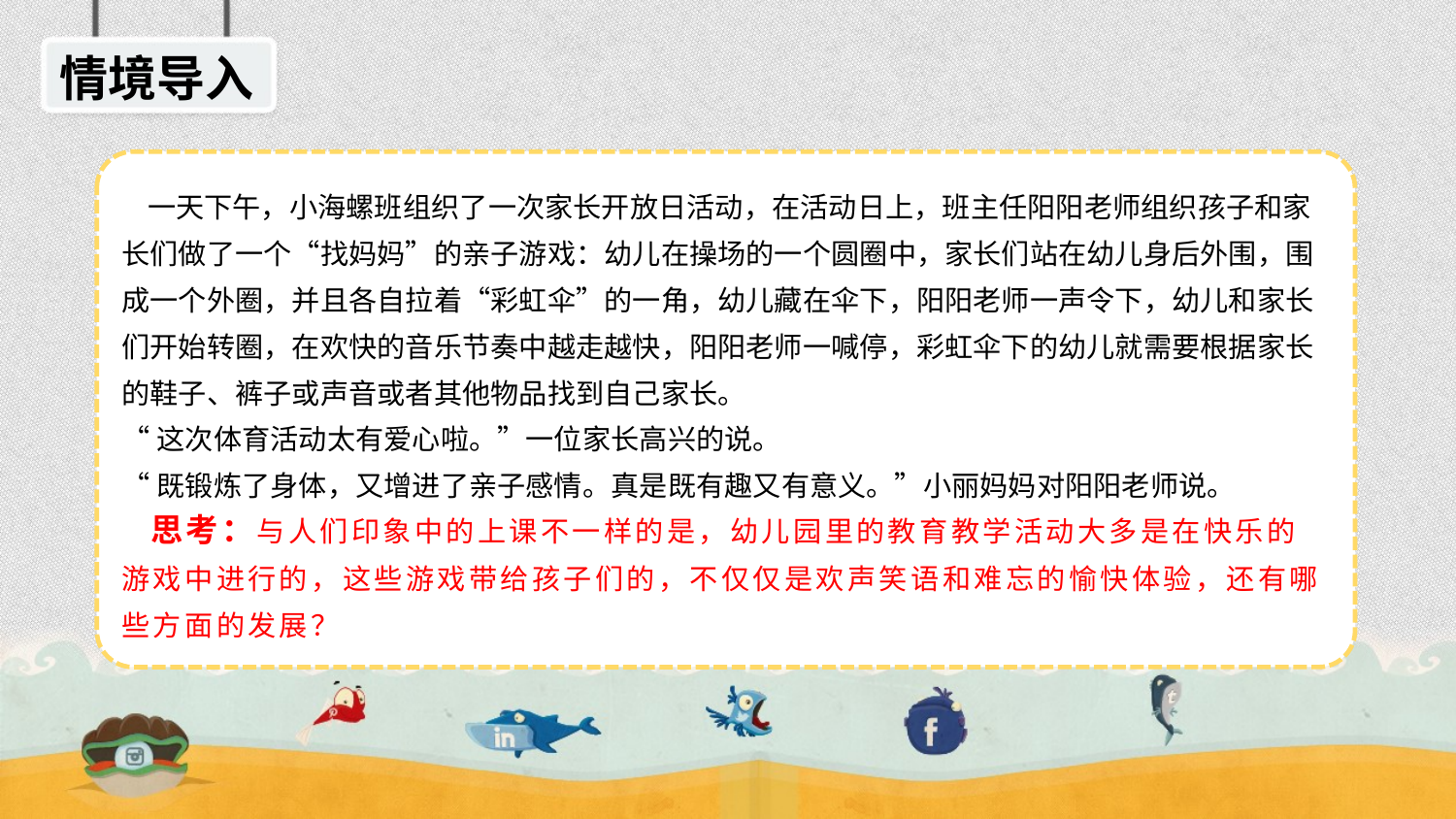

情境导入
  一天下午，小海螺班组织了一次家长开放日活动，在活动日上，班主任阳阳老师组织孩子和家长们做了一个“找妈妈”的亲子游戏：幼儿在操场的一个圆圈中，家长们站在幼儿身后外围，围成一个外圈，并且各自拉着“彩虹伞”的一角，幼儿藏在伞下，阳阳老师一声令下，幼儿和家长们开始转圈，在欢快的音乐节奏中越走越快，阳阳老师一喊停，彩虹伞下的幼儿就需要根据家长的鞋子、裤子或声音或者其他物品找到自己家长。
“这次体育活动太有爱心啦。”一位家长高兴的说。
“既锻炼了身体，又增进了亲子感情。真是既有趣又有意义。”小丽妈妈对阳阳老师说。
  思考：与人们印象中的上课不一样的是，幼儿园里的教育教学活动大多是在快乐的游戏中进行的，这些游戏带给孩子们的，不仅仅是欢声笑语和难忘的愉快体验，还有哪些方面的发展？